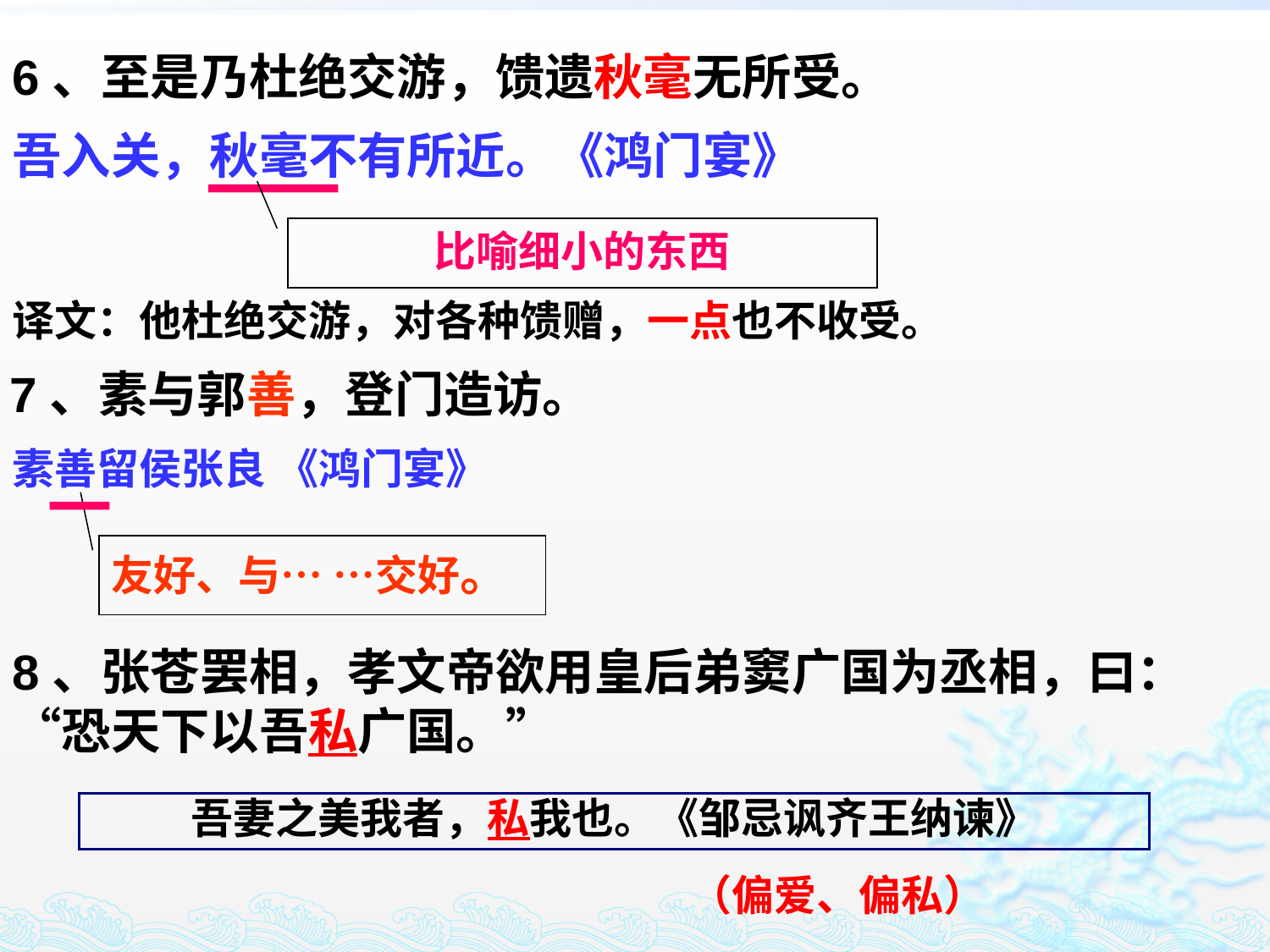

6、至是乃杜绝交游，馈遗秋毫无所受。
吾入关，秋毫不有所近。《鸿门宴》

比喻细小的东西
译文：他杜绝交游，对各种馈赠，一点也不收受。
7、素与郭善，登门造访。
素善留侯张良 《鸿门宴》

友好、与… …交好。

8、张苍罢相，孝文帝欲用皇后弟窦广国为丞相，曰：“恐天下以吾私广国。”
吾妻之美我者，私我也。《邹忌讽齐王纳谏》
（偏爱、偏私）